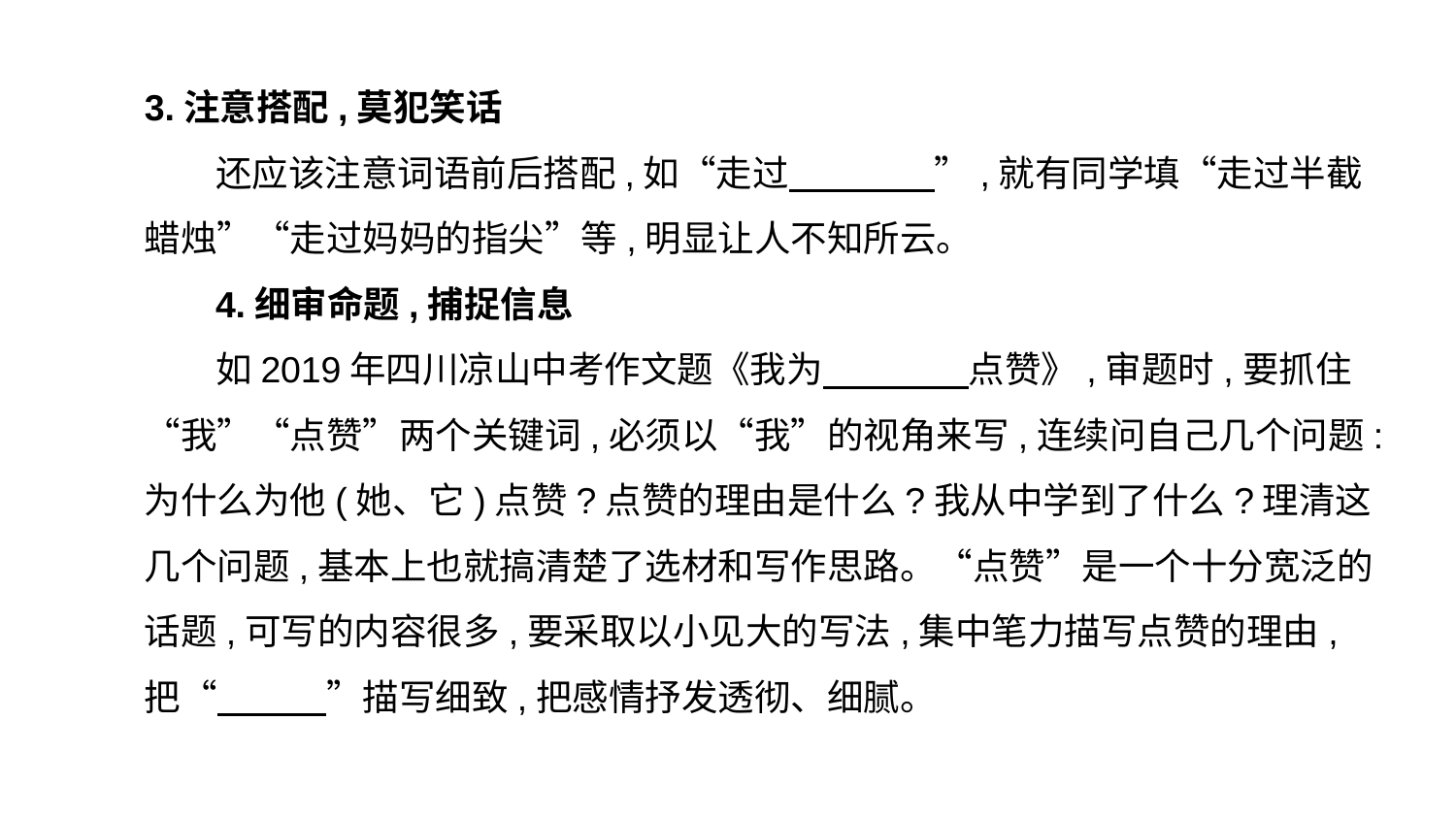

3.注意搭配,莫犯笑话
还应该注意词语前后搭配,如“走过　　　　”,就有同学填“走过半截蜡烛”“走过妈妈的指尖”等,明显让人不知所云。
4.细审命题,捕捉信息
如2019年四川凉山中考作文题《我为　　　　点赞》,审题时,要抓住“我”“点赞”两个关键词,必须以“我”的视角来写,连续问自己几个问题:为什么为他(她、它)点赞?点赞的理由是什么?我从中学到了什么?理清这几个问题,基本上也就搞清楚了选材和写作思路。“点赞”是一个十分宽泛的话题,可写的内容很多,要采取以小见大的写法,集中笔力描写点赞的理由,把“　　　”描写细致,把感情抒发透彻、细腻。